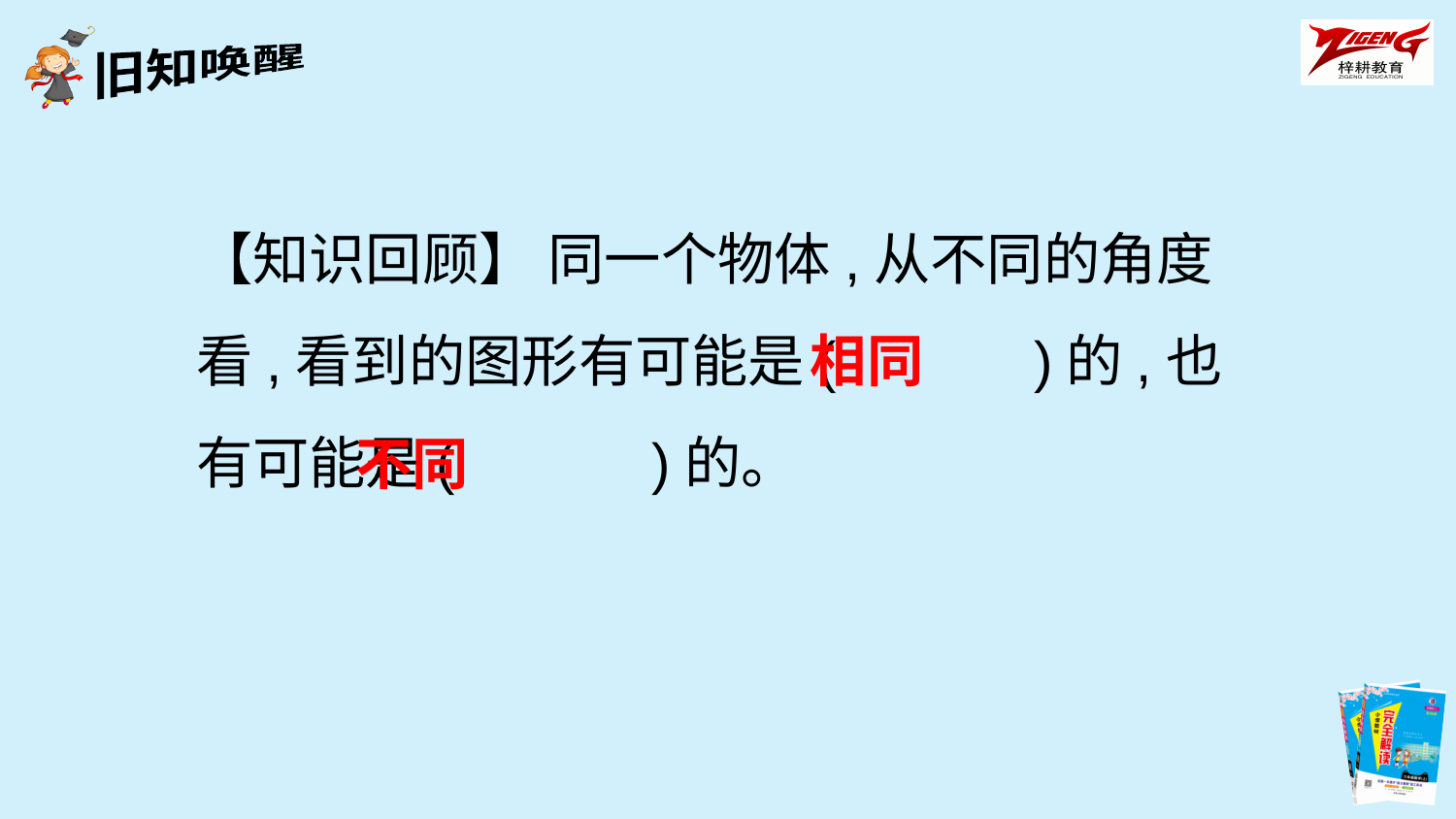

【知识回顾】 同一个物体,从不同的角度看,看到的图形有可能是(　　　)的,也有可能是(　　　)的。
相同
不同